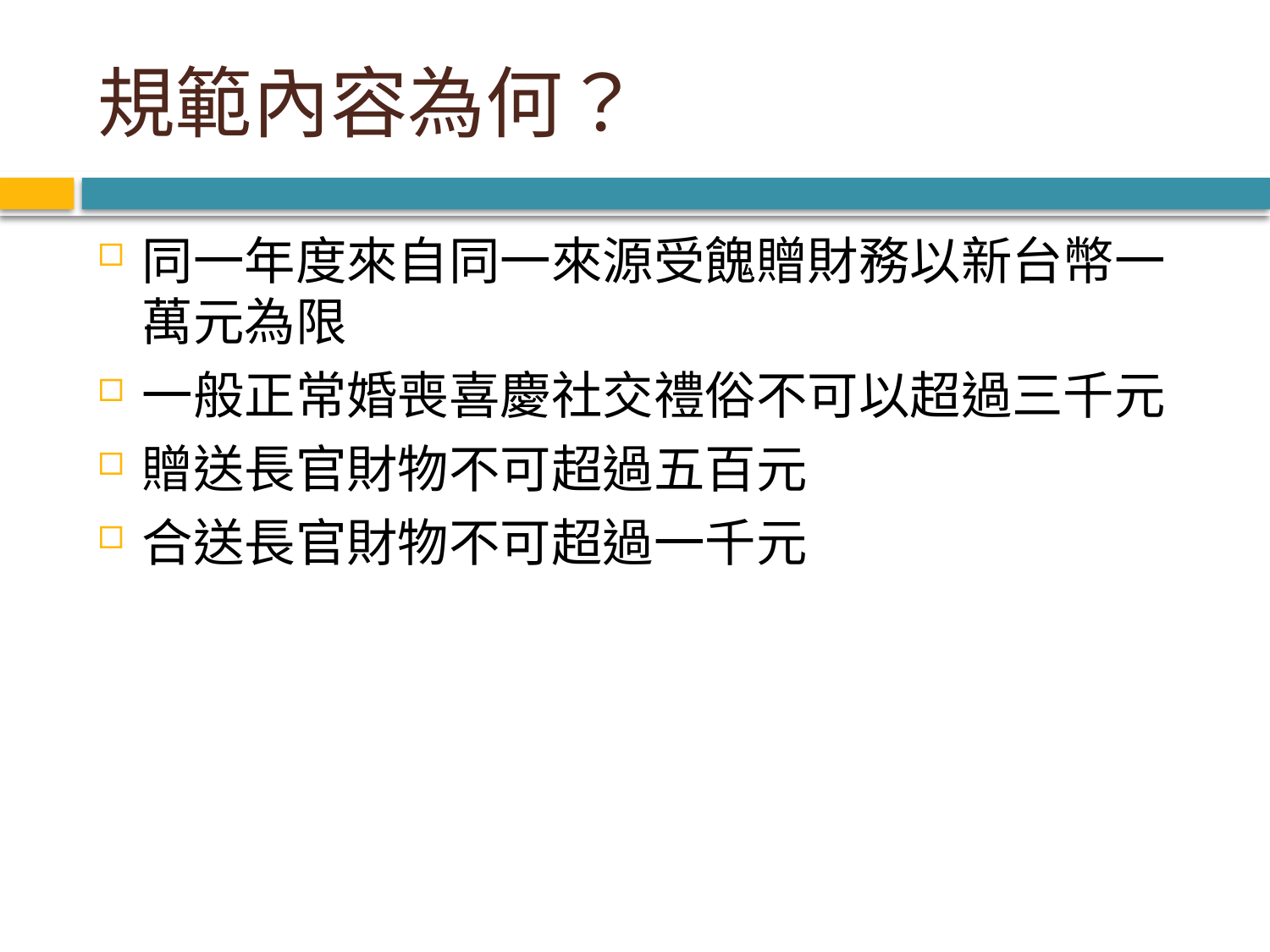

# 規範內容為何？
同一年度來自同一來源受餽贈財務以新台幣一萬元為限
一般正常婚喪喜慶社交禮俗不可以超過三千元
贈送長官財物不可超過五百元
合送長官財物不可超過一千元